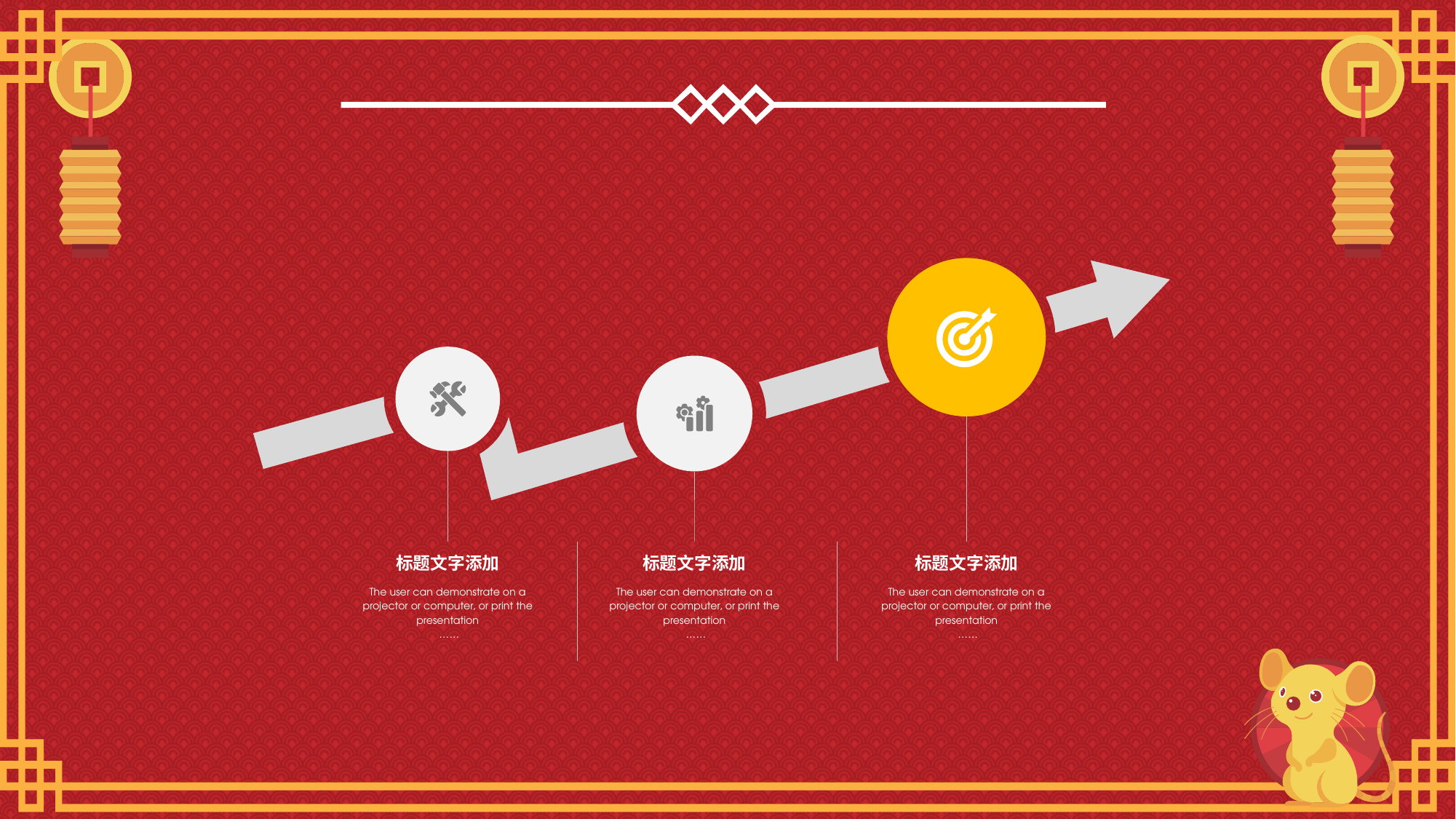

标题文字添加
The user can demonstrate on a projector or computer, or print the presentation
 ……
标题文字添加
The user can demonstrate on a projector or computer, or print the presentation
 ……
标题文字添加
The user can demonstrate on a projector or computer, or print the presentation
 ……